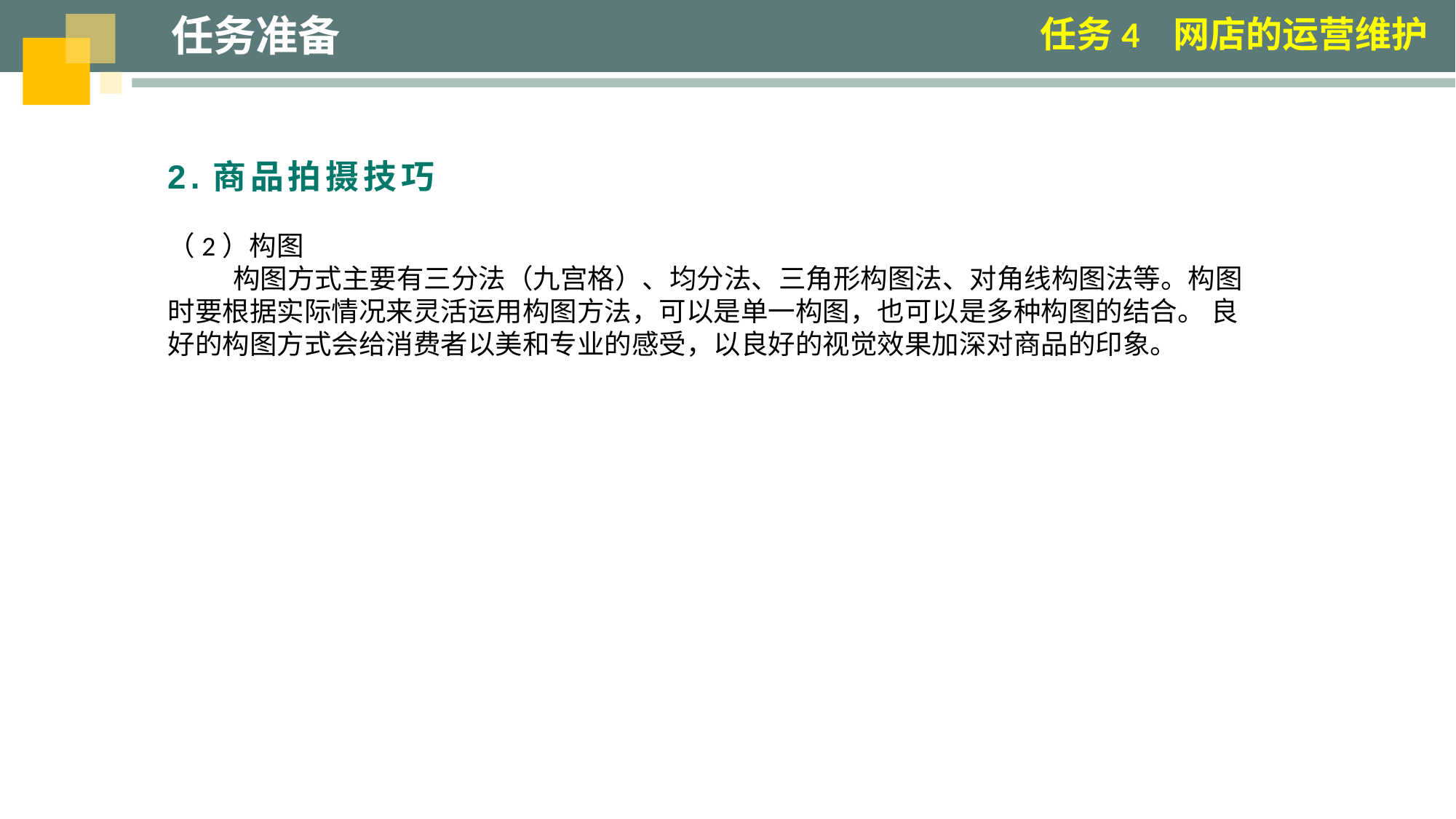

任务准备

任务4   网店的运营维护
2.商品拍摄技巧
（2）构图
构图方式主要有三分法（九宫格）、均分法、三角形构图法、对角线构图法等。构图时要根据实际情况来灵活运用构图方法，可以是单一构图，也可以是多种构图的结合。 良好的构图方式会给消费者以美和专业的感受，以良好的视觉效果加深对商品的印象。